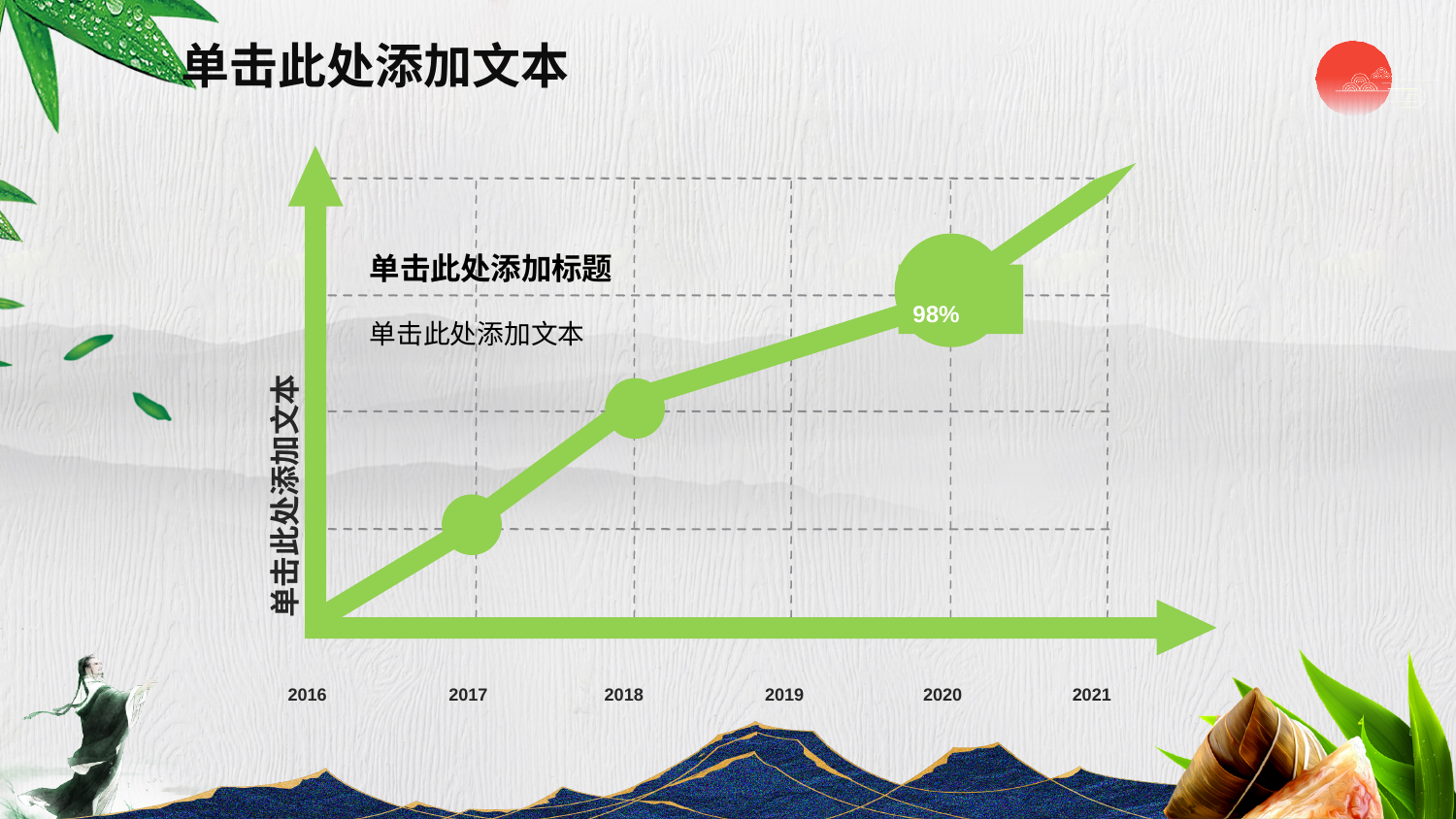

单击此处添加文本

单击此处添加标题
单击此处添加文本

98%

单击此处添加文本

2016
2017
2018
2019
2020
2021